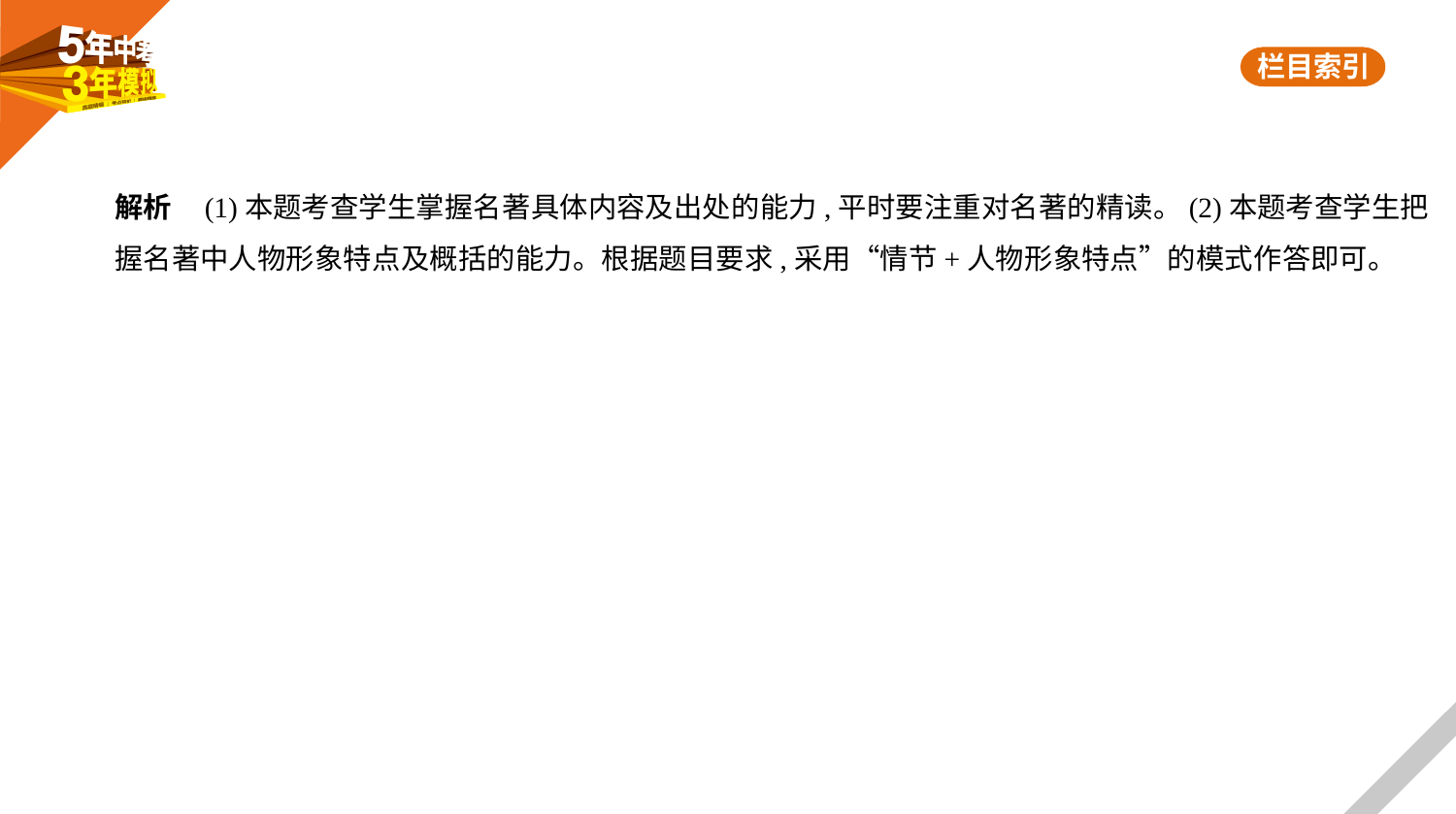

解析    (1)本题考查学生掌握名著具体内容及出处的能力,平时要注重对名著的精读。(2)本题考查学生把
握名著中人物形象特点及概括的能力。根据题目要求,采用“情节+人物形象特点”的模式作答即可。